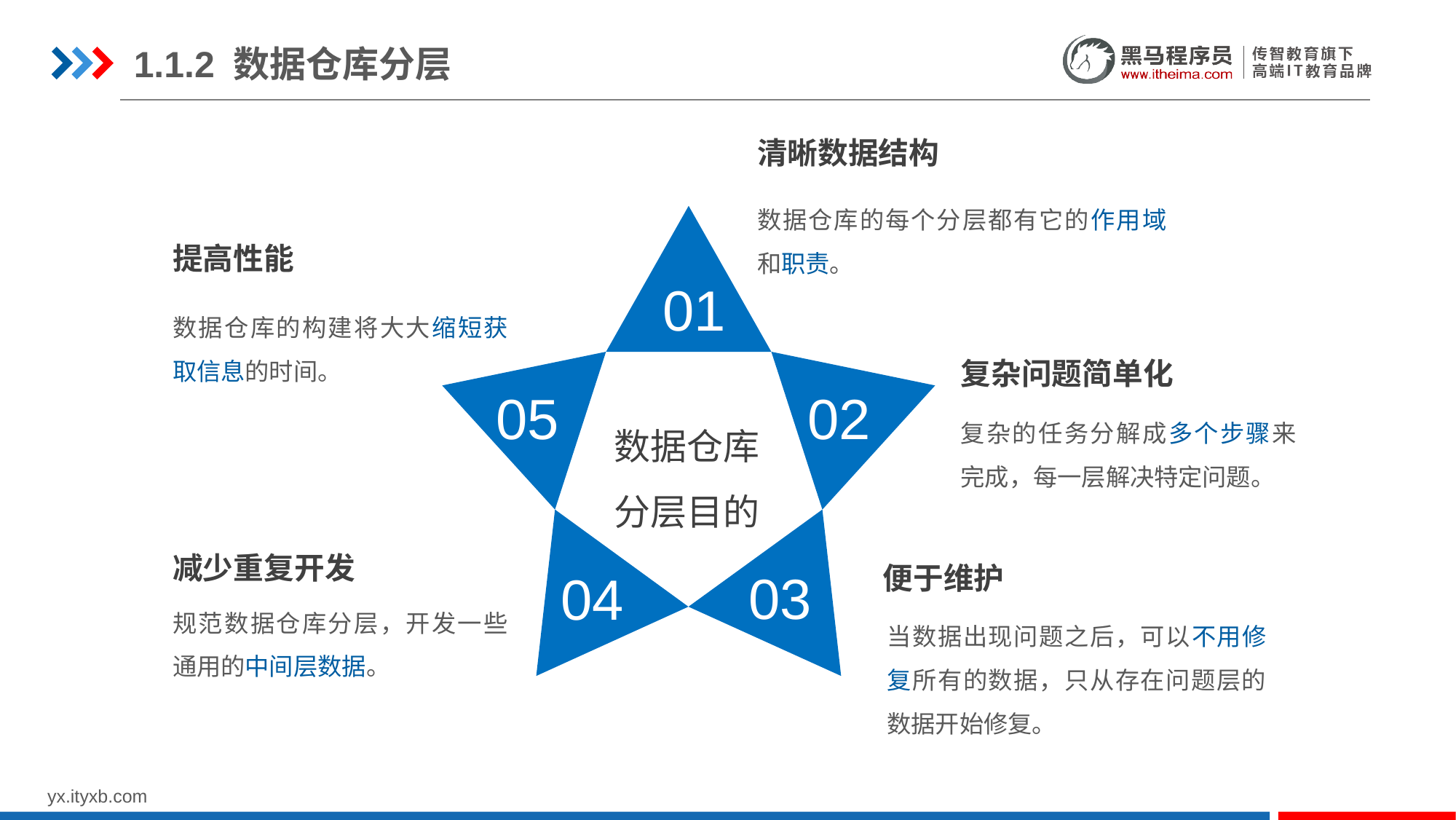

1.1.2 数据仓库分层

清晰数据结构
数据仓库的每个分层都有它的作用域和职责。

01
提高性能
01
数据仓库的构建将大大缩短获取信息的时间。
02
5

复杂问题简单化
05
02
数据仓库
分层目的
复杂的任务分解成多个步骤来完成，每一层解决特定问题。
04

减少重复开发
便于维护
03
04
规范数据仓库分层，开发一些通用的中间层数据。
当数据出现问题之后，可以不用修复所有的数据，只从存在问题层的数据开始修复。